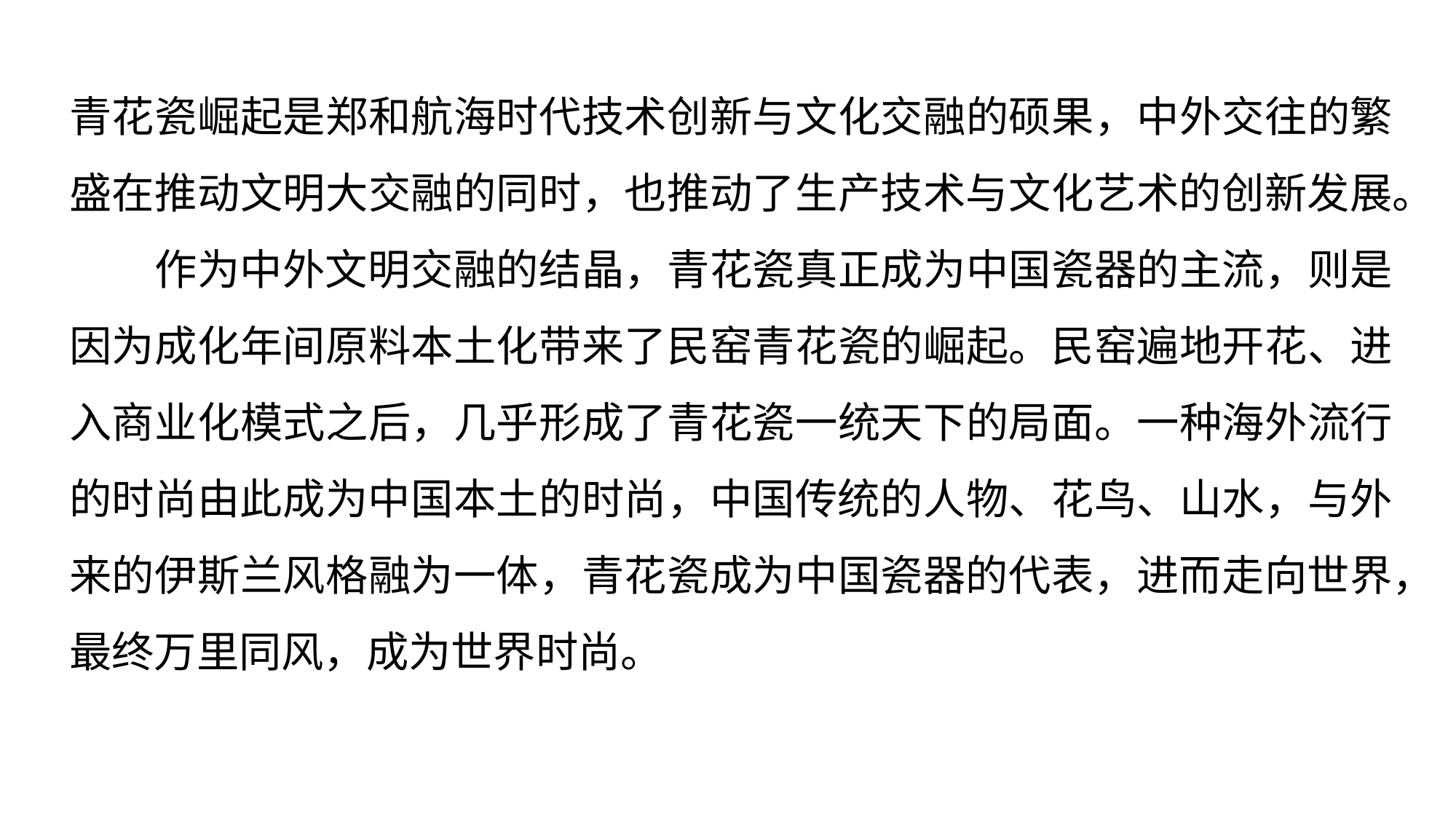

青花瓷崛起是郑和航海时代技术创新与文化交融的硕果，中外交往的繁盛在推动文明大交融的同时，也推动了生产技术与文化艺术的创新发展。
作为中外文明交融的结晶，青花瓷真正成为中国瓷器的主流，则是因为成化年间原料本土化带来了民窑青花瓷的崛起。民窑遍地开花、进入商业化模式之后，几乎形成了青花瓷一统天下的局面。一种海外流行的时尚由此成为中国本土的时尚，中国传统的人物、花鸟、山水，与外来的伊斯兰风格融为一体，青花瓷成为中国瓷器的代表，进而走向世界，最终万里同风，成为世界时尚。